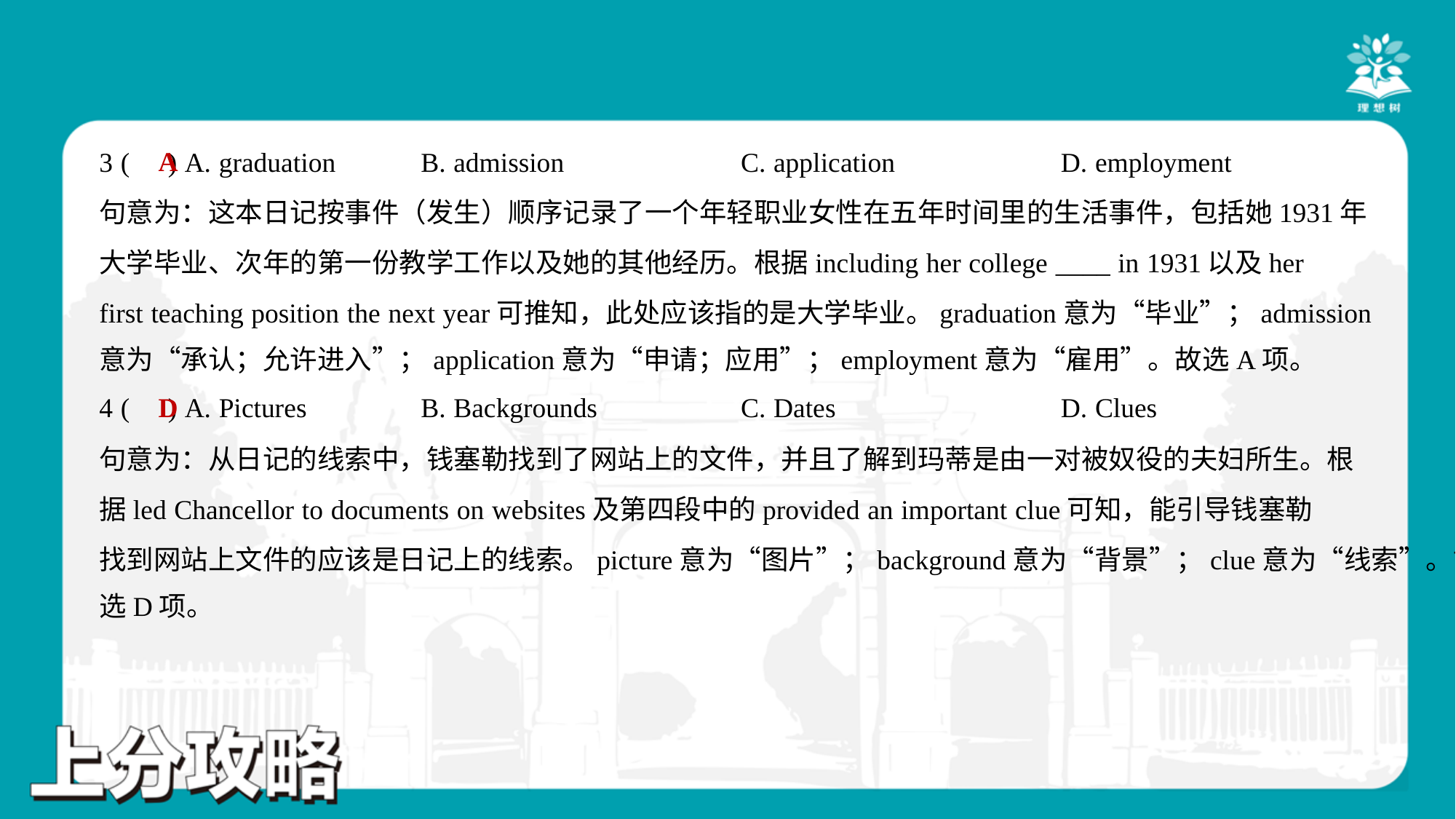

A
3 (     ) A. graduation	B. admission	C. application	D. employment
句意为：这本日记按事件（发生）顺序记录了一个年轻职业女性在五年时间里的生活事件，包括她1931年
大学毕业、次年的第一份教学工作以及她的其他经历。根据including her college ____ in 1931以及her
first teaching position the next year可推知，此处应该指的是大学毕业。graduation意为“毕业”；admission
意为“承认；允许进入”；application意为“申请；应用”；employment意为“雇用”。故选A项。
D
4 (     ) A. Pictures	B. Backgrounds	C. Dates	D. Clues
句意为：从日记的线索中，钱塞勒找到了网站上的文件，并且了解到玛蒂是由一对被奴役的夫妇所生。根
据led Chancellor to documents on websites及第四段中的provided an important clue可知，能引导钱塞勒
找到网站上文件的应该是日记上的线索。picture意为“图片”；background意为“背景”；clue意为“线索”。故
选D项。